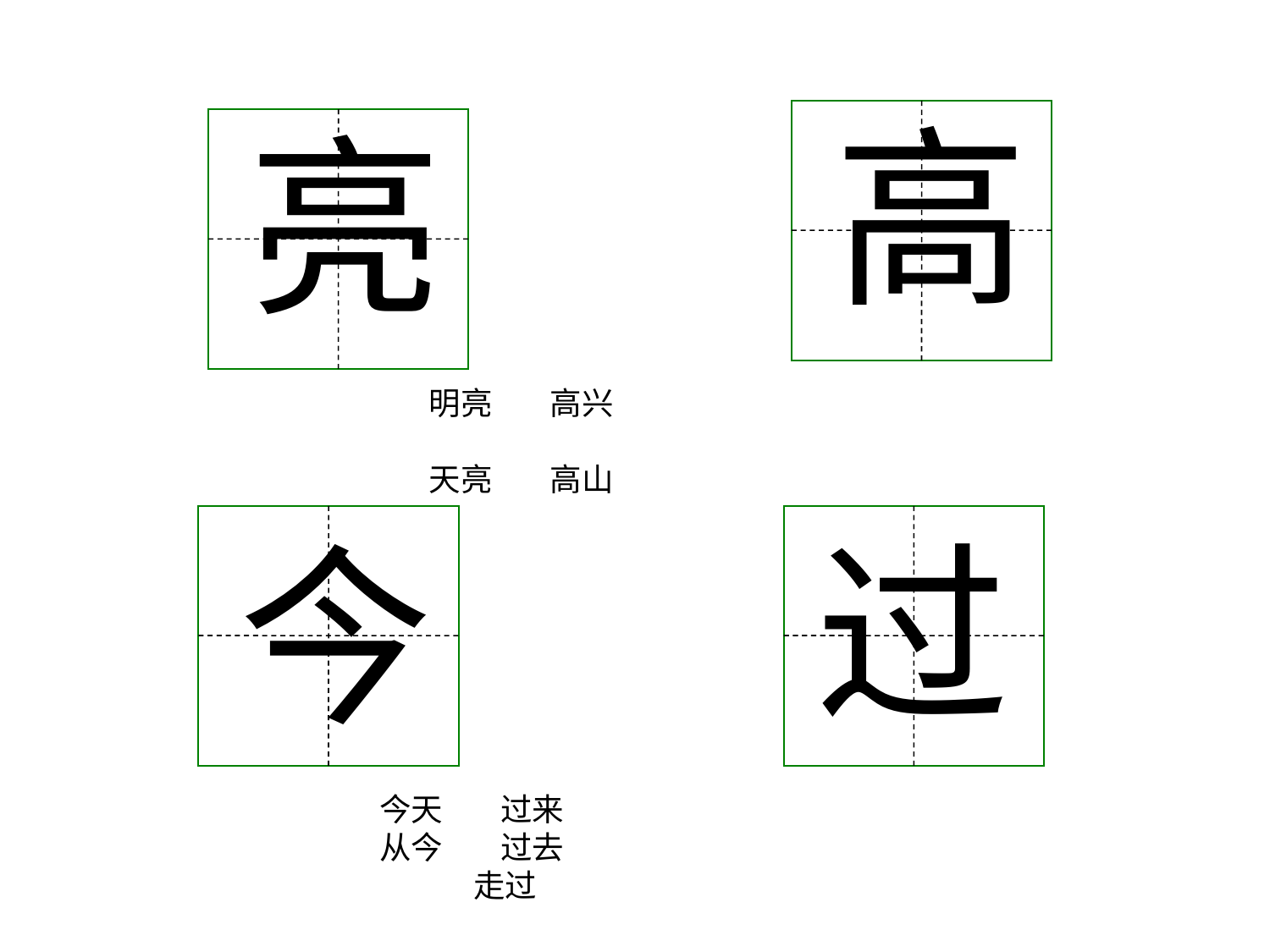

高

亮

明亮        高兴

天亮        高山

今

过
今天        过来
从今        过去
            走过